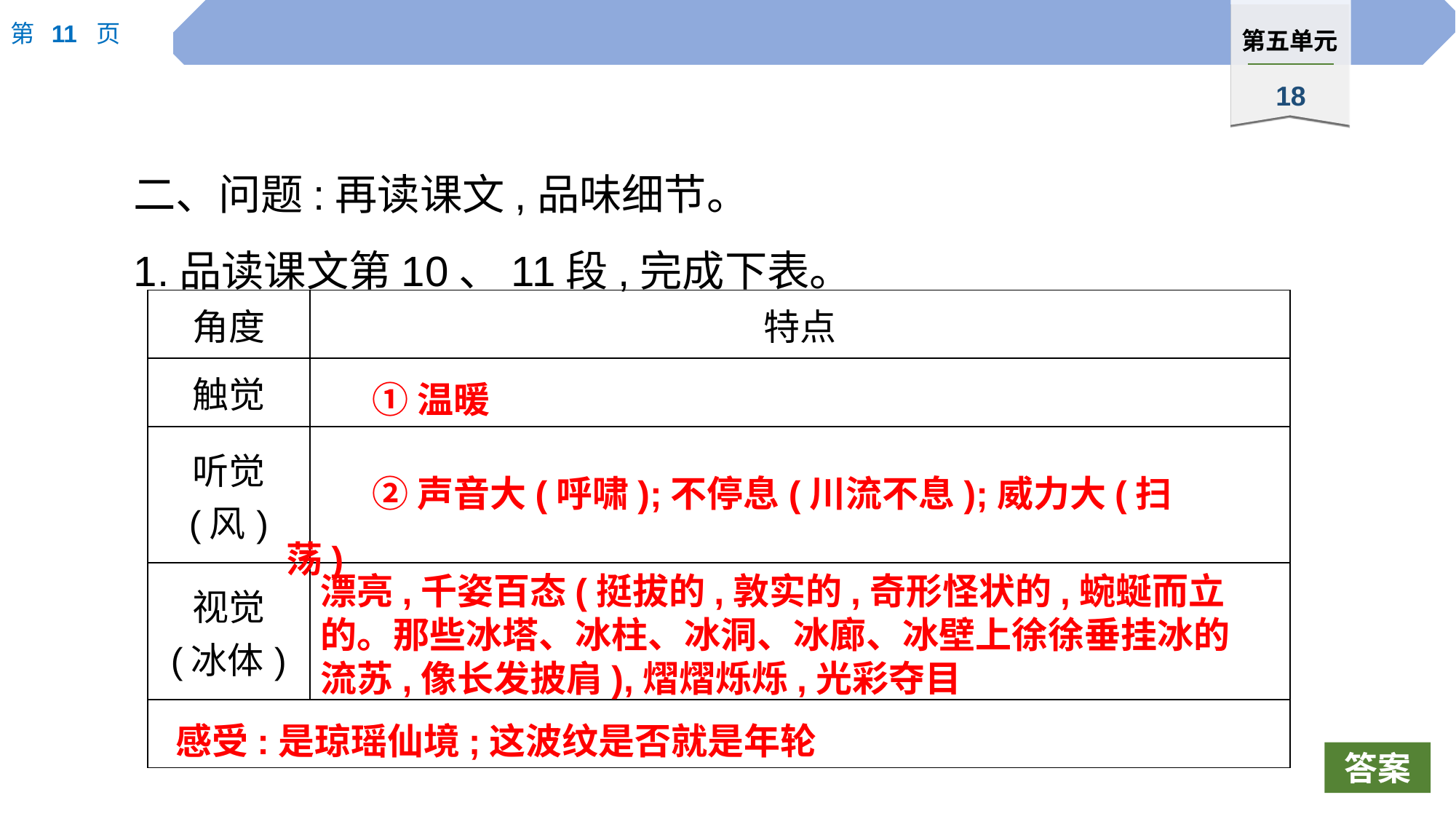

二、问题:再读课文,品味细节。
1.品读课文第10、11段,完成下表。
| 角度 | 特点 |
| --- | --- |
| 触觉 |  |
| 听觉 (风) |  |
| 视觉 (冰体) |  |
|  |  |
①温暖
②声音大(呼啸);不停息(川流不息);威力大(扫荡)
漂亮,千姿百态(挺拔的,敦实的,奇形怪状的,蜿蜒而立的。那些冰塔、冰柱、冰洞、冰廊、冰壁上徐徐垂挂冰的流苏,像长发披肩),熠熠烁烁,光彩夺目
感受:是琼瑶仙境;这波纹是否就是年轮
答案